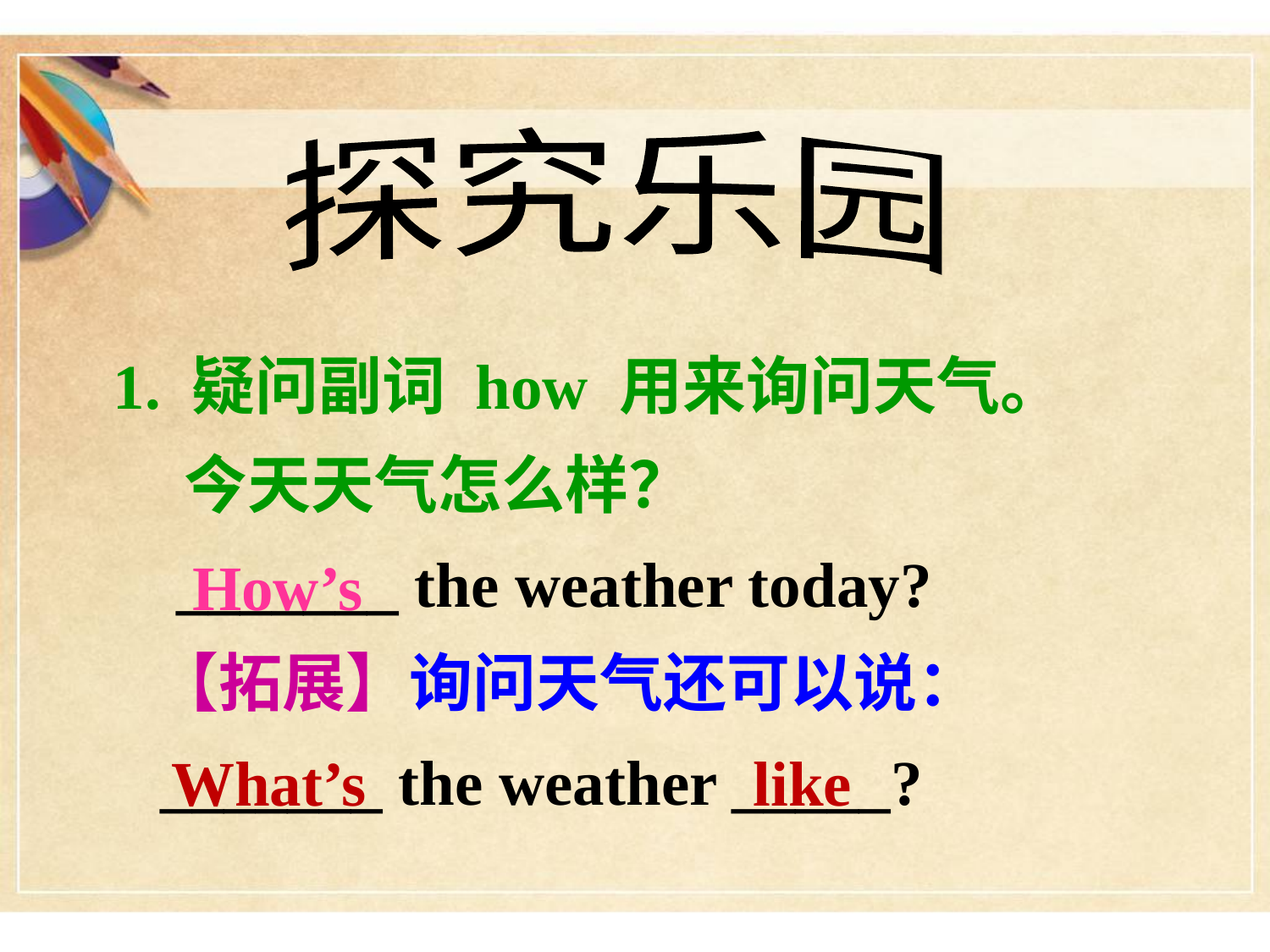

探究乐园
 1. 疑问副词 how 用来询问天气。
     今天天气怎么样？
     _______ the weather today?
   【拓展】询问天气还可以说：
    _______ the weather _____?
How’s
What’s
like